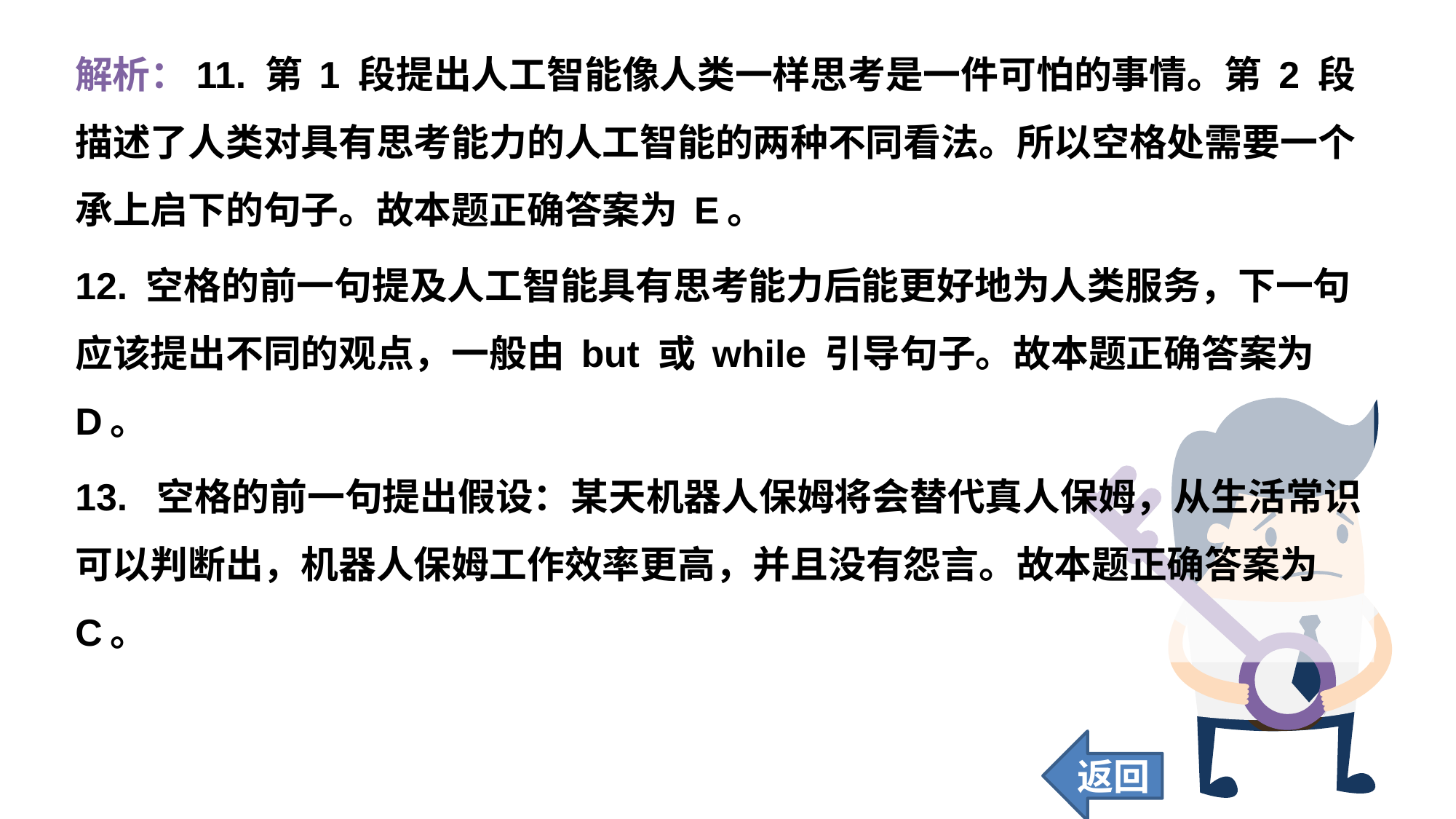

解析：11. 第 1 段提出人工智能像人类一样思考是一件可怕的事情。第 2 段描述了人类对具有思考能力的人工智能的两种不同看法。所以空格处需要一个承上启下的句子。故本题正确答案为 E。
12. 空格的前一句提及人工智能具有思考能力后能更好地为人类服务，下一句应该提出不同的观点，一般由 but 或 while 引导句子。故本题正确答案为 D。
13.  空格的前一句提出假设：某天机器人保姆将会替代真人保姆，从生活常识可以判断出，机器人保姆工作效率更高，并且没有怨言。故本题正确答案为 C。

返回
132